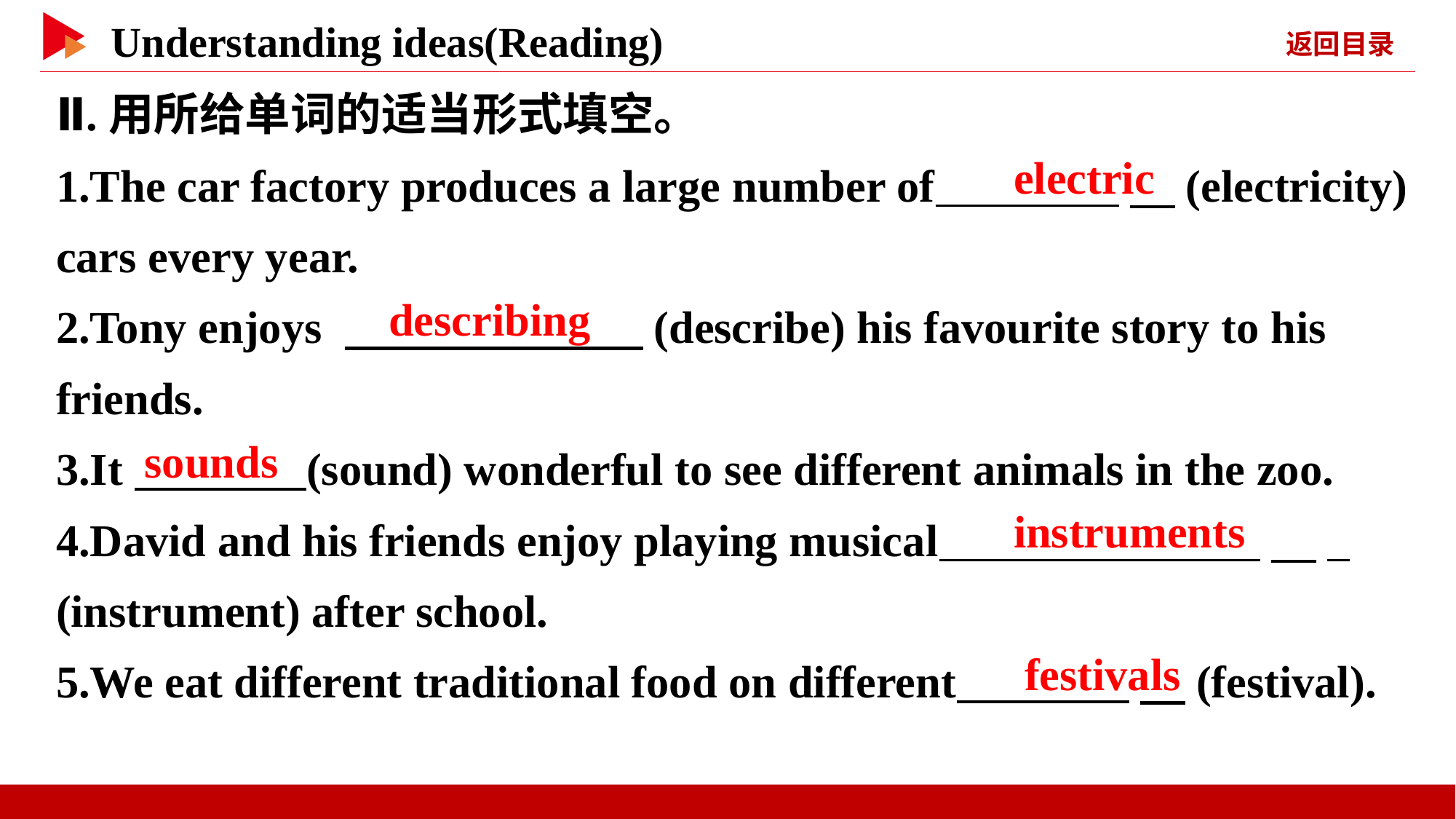

Ⅱ.用所给单词的适当形式填空。
1.The car factory produces a large number of                　(electricity) cars every year.
2.Tony enjoys 　                    　(describe) his favourite story to his friends.
3.It                (sound) wonderful to see different animals in the zoo.
4.David and his friends enjoy playing musical                            　_
(instrument) after school.
5.We eat different traditional food on different               　(festival).
　electric
　describing
 sounds
　instruments
　festivals